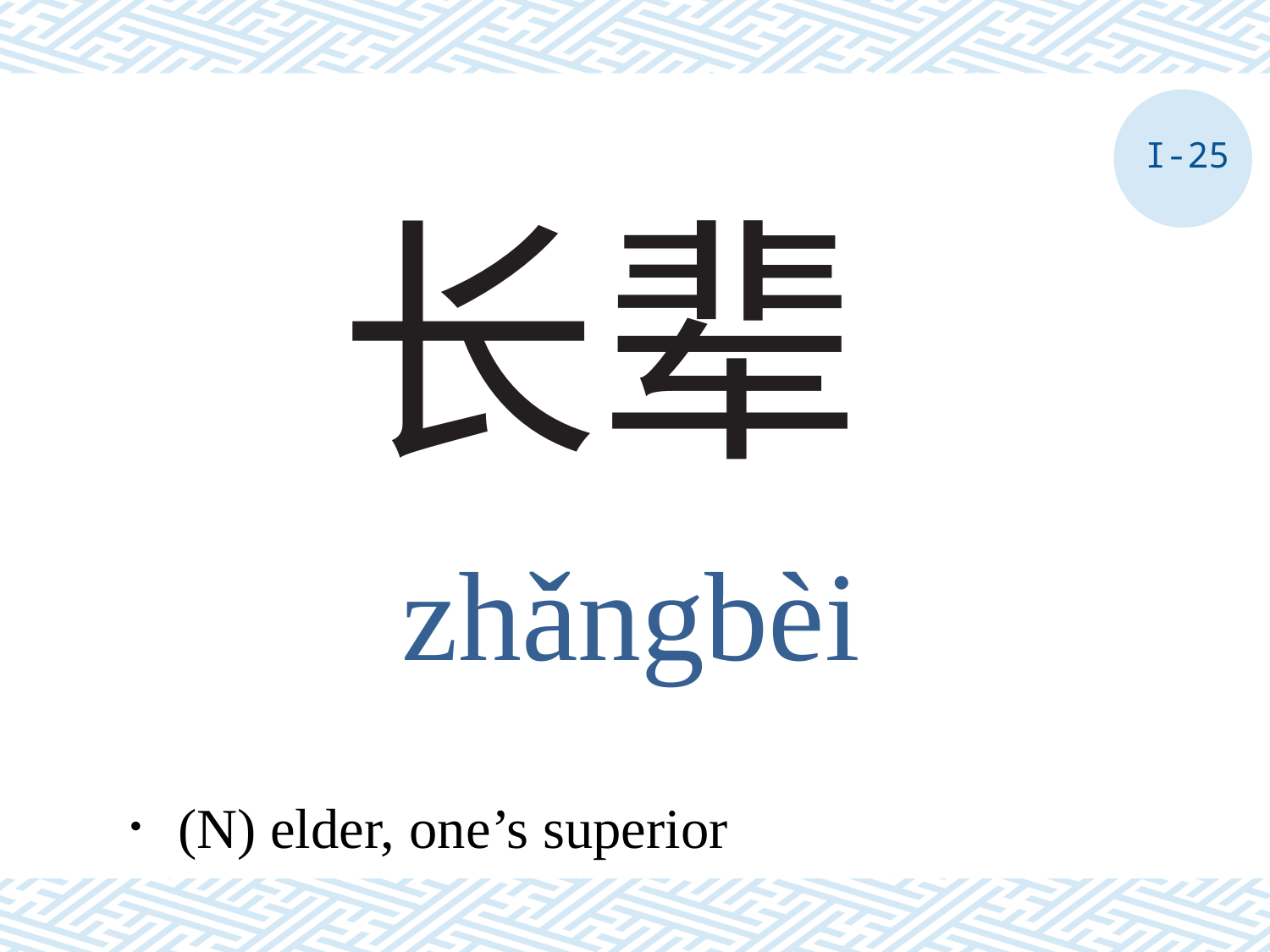

I-25

# 长辈
zhǎngbèi
．(N) elder, one’s superior